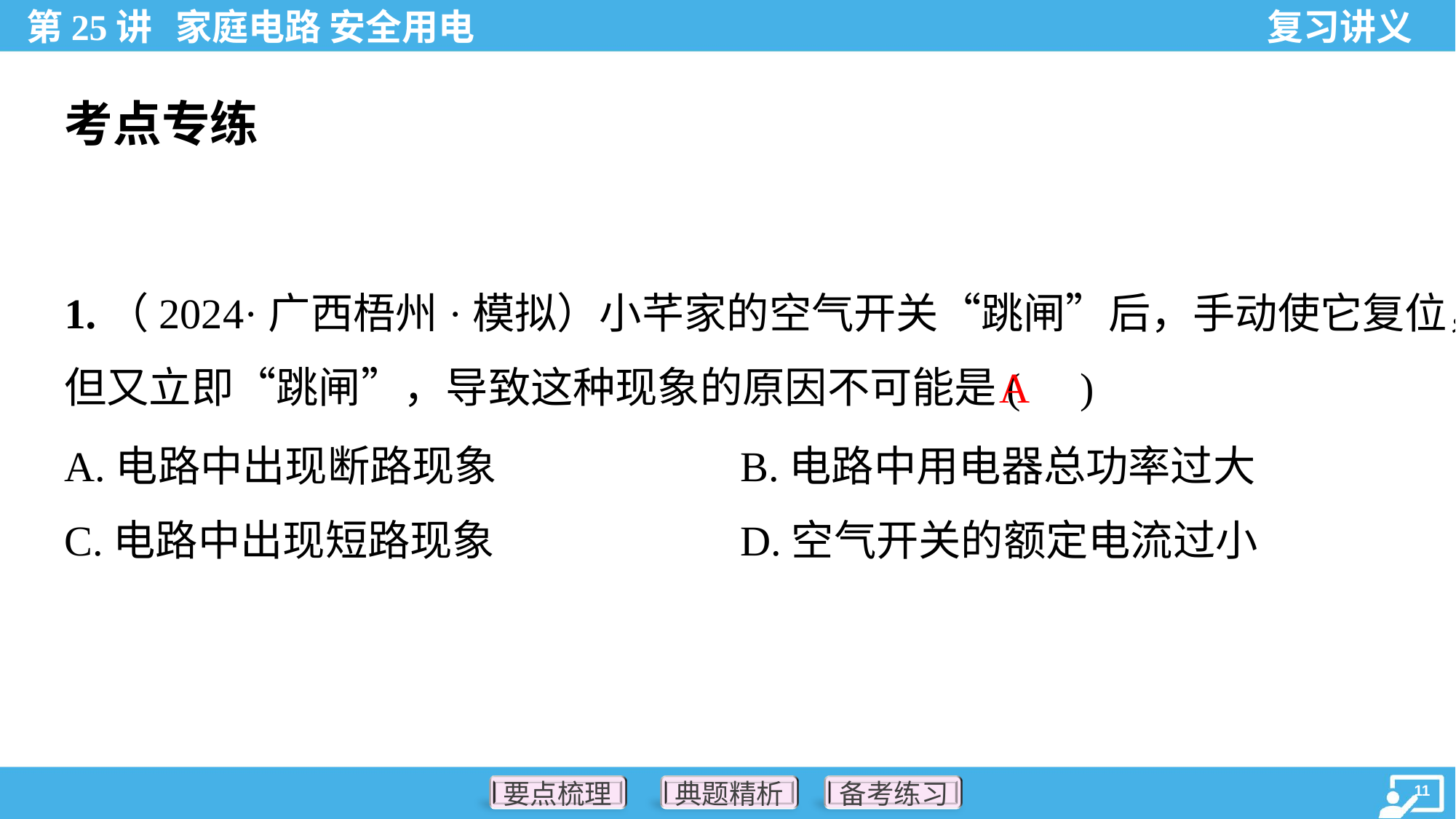

考点专练
1.（2024·广西梧州·模拟）小芊家的空气开关“跳闸”后，手动使它复位，
但又立即“跳闸”，导致这种现象的原因不可能是(     )
A
A.电路中出现断路现象	B.电路中用电器总功率过大
C.电路中出现短路现象	D.空气开关的额定电流过小